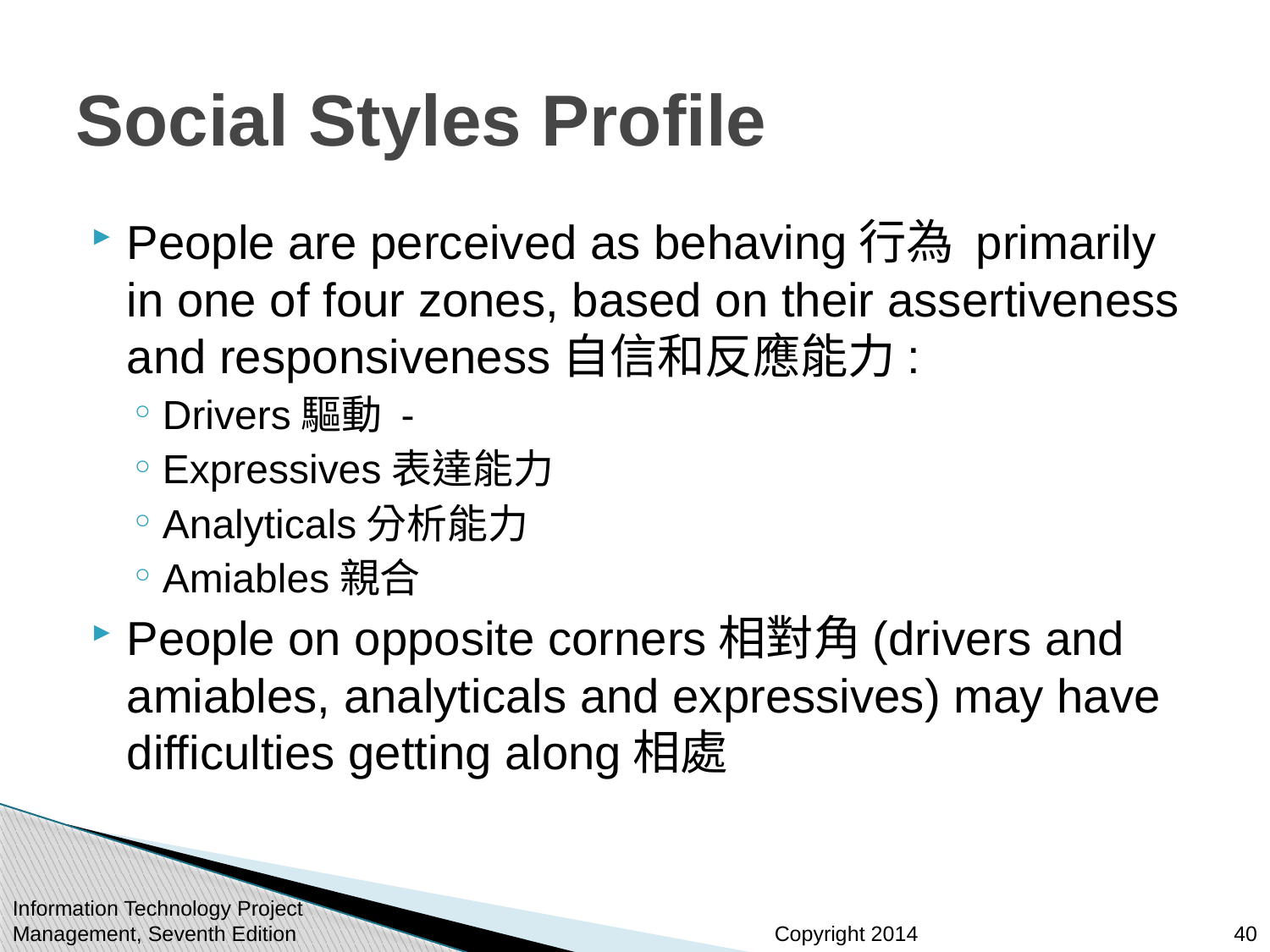

# Social Styles Profile
People are perceived as behaving行為 primarily in one of four zones, based on their assertiveness and responsiveness自信和反應能力:
Drivers驅動 -
Expressives表達能力
Analyticals分析能力
Amiables親合
People on opposite corners相對角(drivers and amiables, analyticals and expressives) may have difficulties getting along相處
Information Technology Project Management, Seventh Edition
40